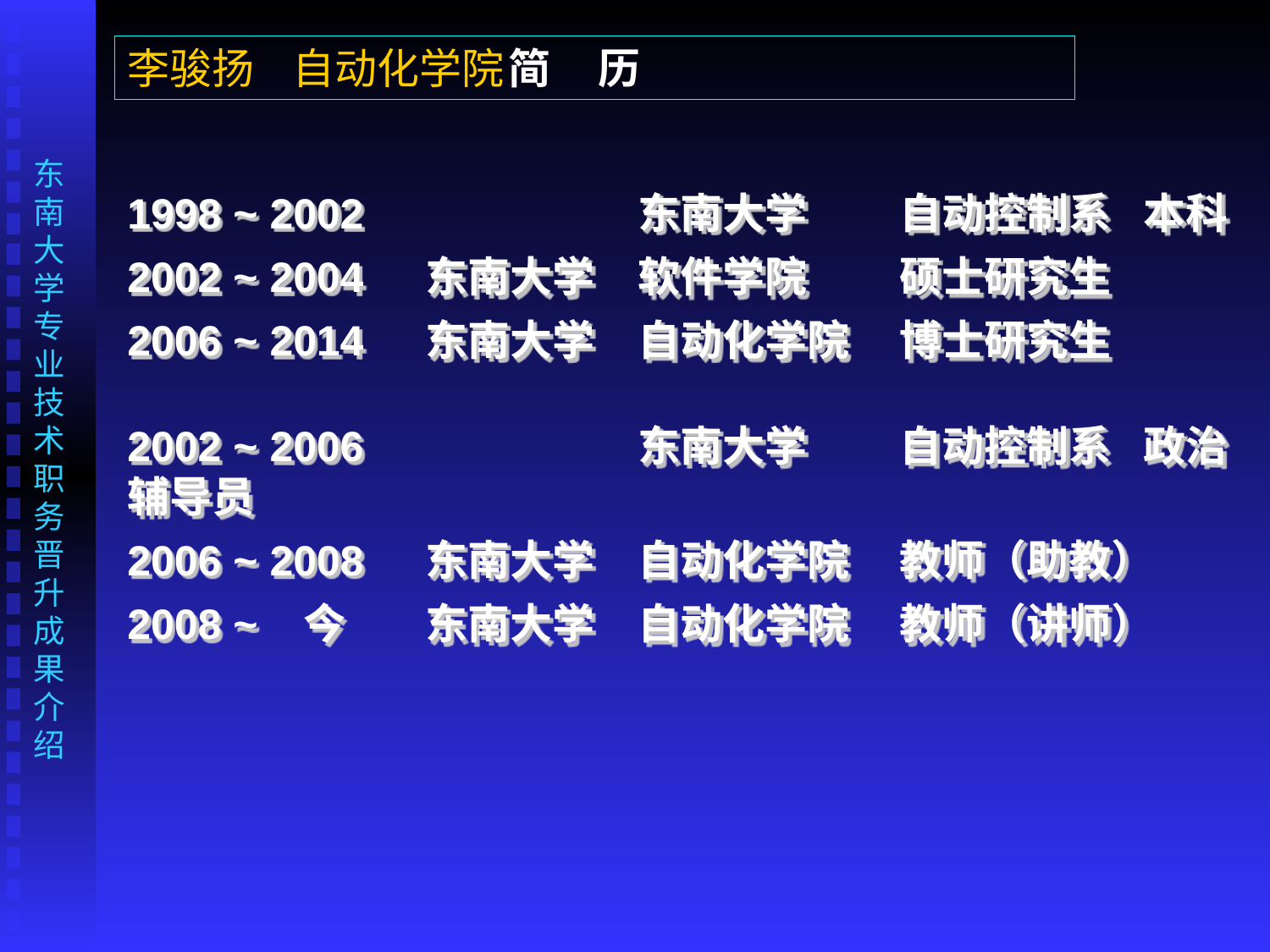

李骏扬    自动化学院	简     历
1998 ~ 2002    　	东南大学	自动控制系	本科
2002 ~ 2004	东南大学	软件学院	硕士研究生
2006 ~ 2014	东南大学	自动化学院	博士研究生

2002 ~ 2006    　	东南大学	自动控制系	政治辅导员
2006 ~ 2008	东南大学	自动化学院	教师（助教）
2008 ~   今	东南大学	自动化学院	教师（讲师）